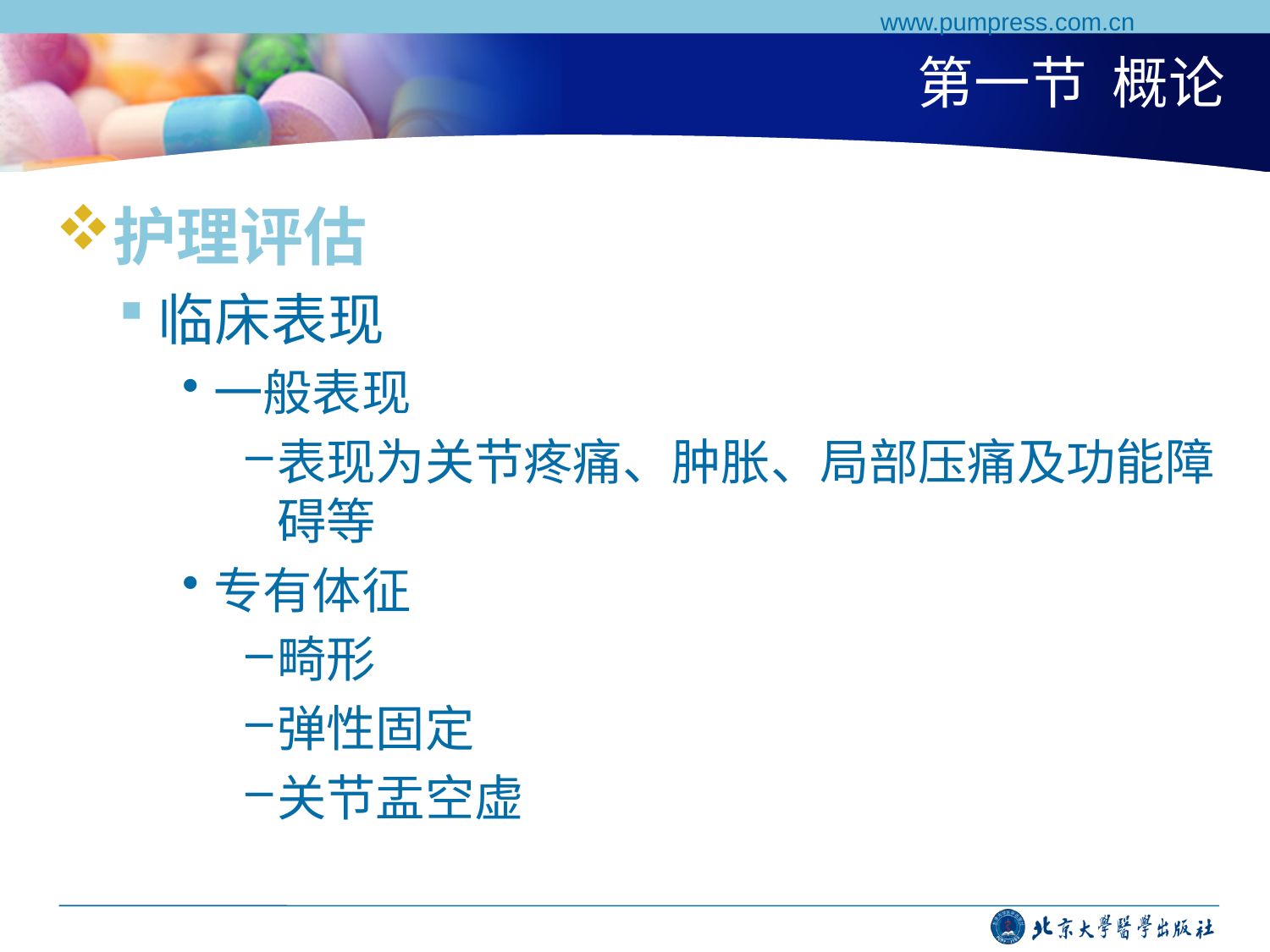

www.pumpress.com.cn
# 第一节  概论
护理评估
临床表现
一般表现
表现为关节疼痛、肿胀、局部压痛及功能障碍等
专有体征
畸形
弹性固定
关节盂空虚